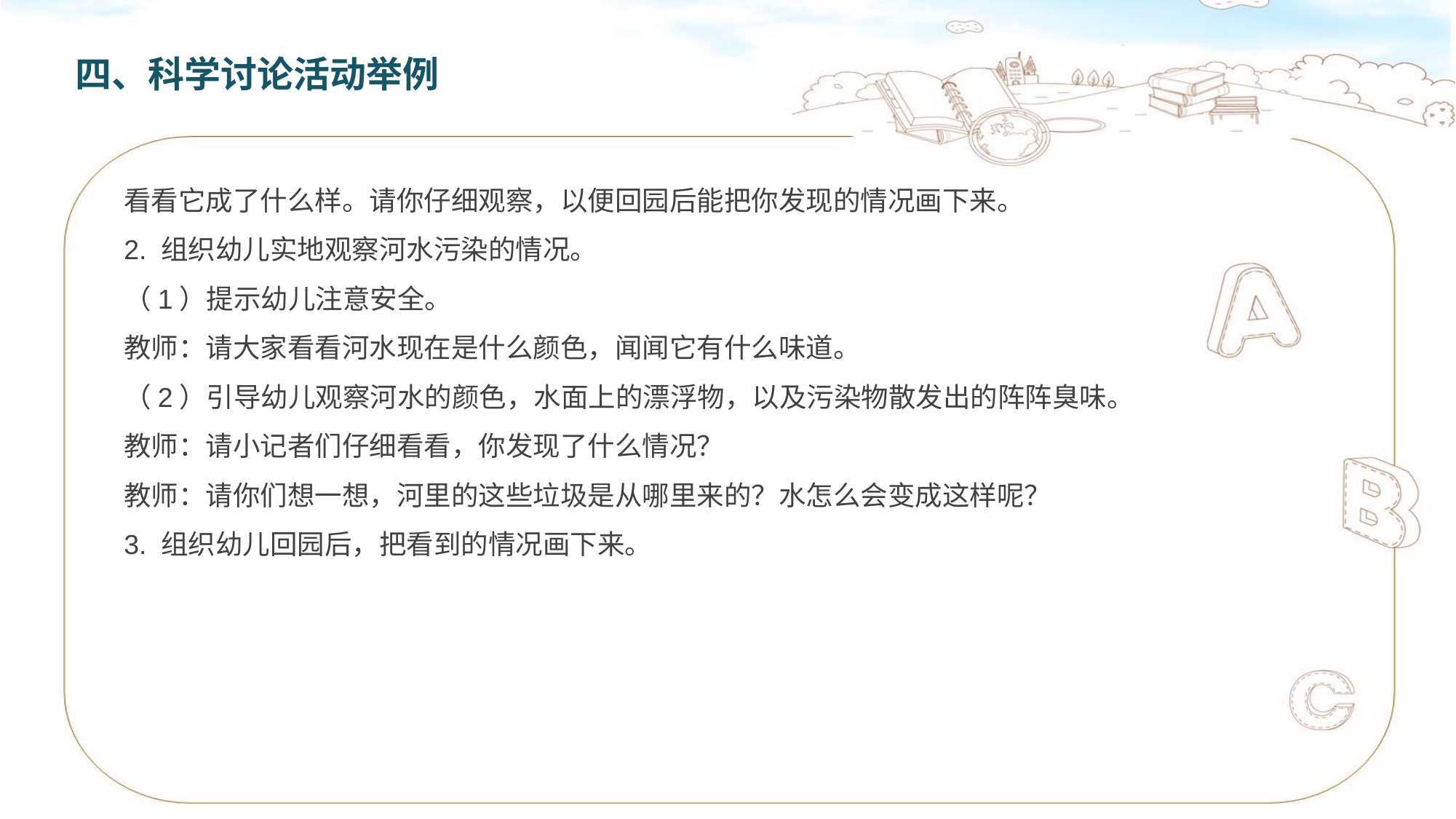

四、科学讨论活动举例
看看它成了什么样。请你仔细观察，以便回园后能把你发现的情况画下来。
2. 组织幼儿实地观察河水污染的情况。
（1）提示幼儿注意安全。
教师：请大家看看河水现在是什么颜色，闻闻它有什么味道。
（2）引导幼儿观察河水的颜色，水面上的漂浮物，以及污染物散发出的阵阵臭味。
教师：请小记者们仔细看看，你发现了什么情况？
教师：请你们想一想，河里的这些垃圾是从哪里来的？水怎么会变成这样呢？
3. 组织幼儿回园后，把看到的情况画下来。